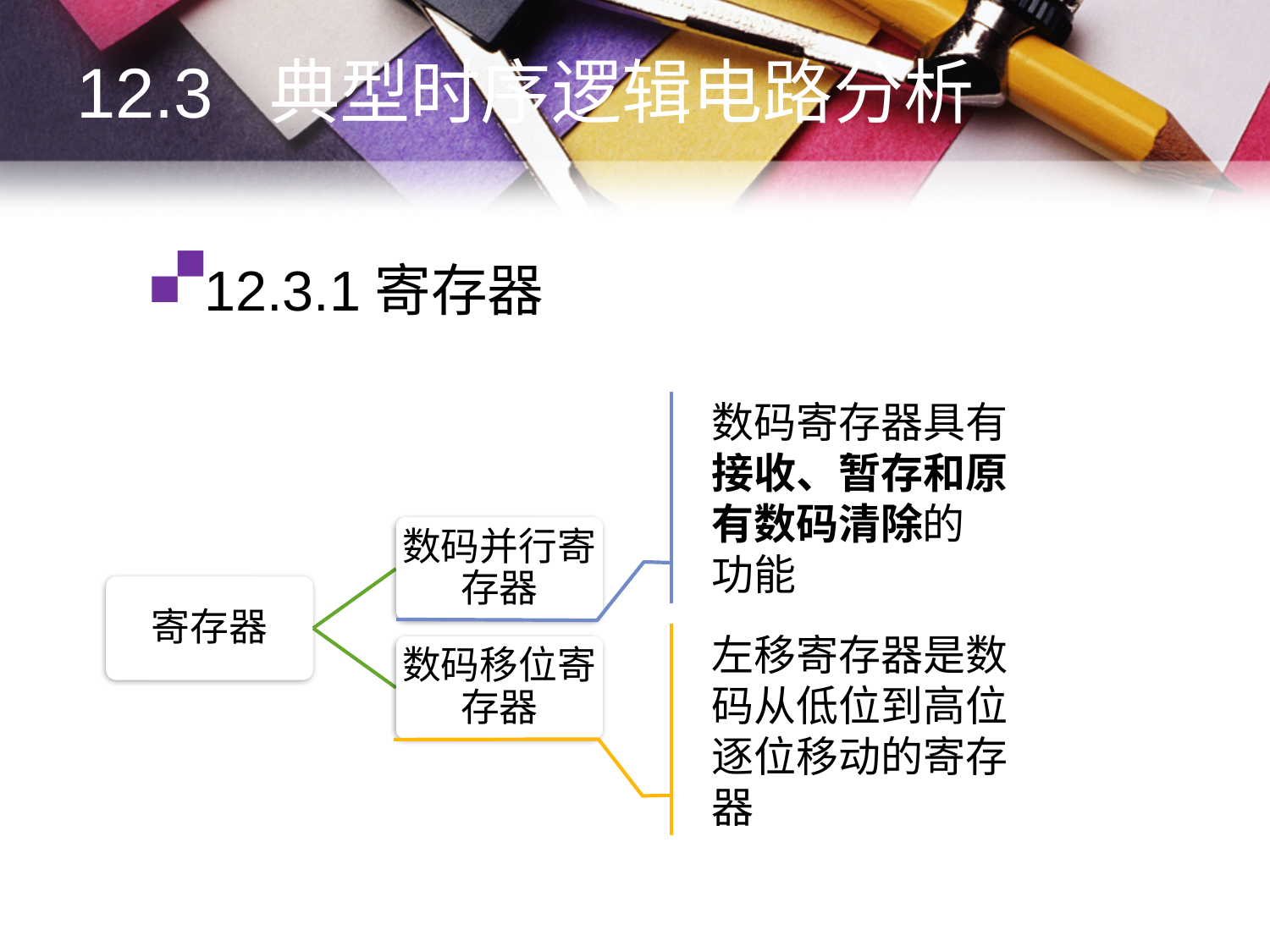

12.3  典型时序逻辑电路分析
# 12.3.1寄存器
寄存器

数码并行寄存器

数码移位寄存器
数码寄存器具有
接收、暂存和原
有数码清除的
功能
左移寄存器是数
码从低位到高位
逐位移动的寄存
器